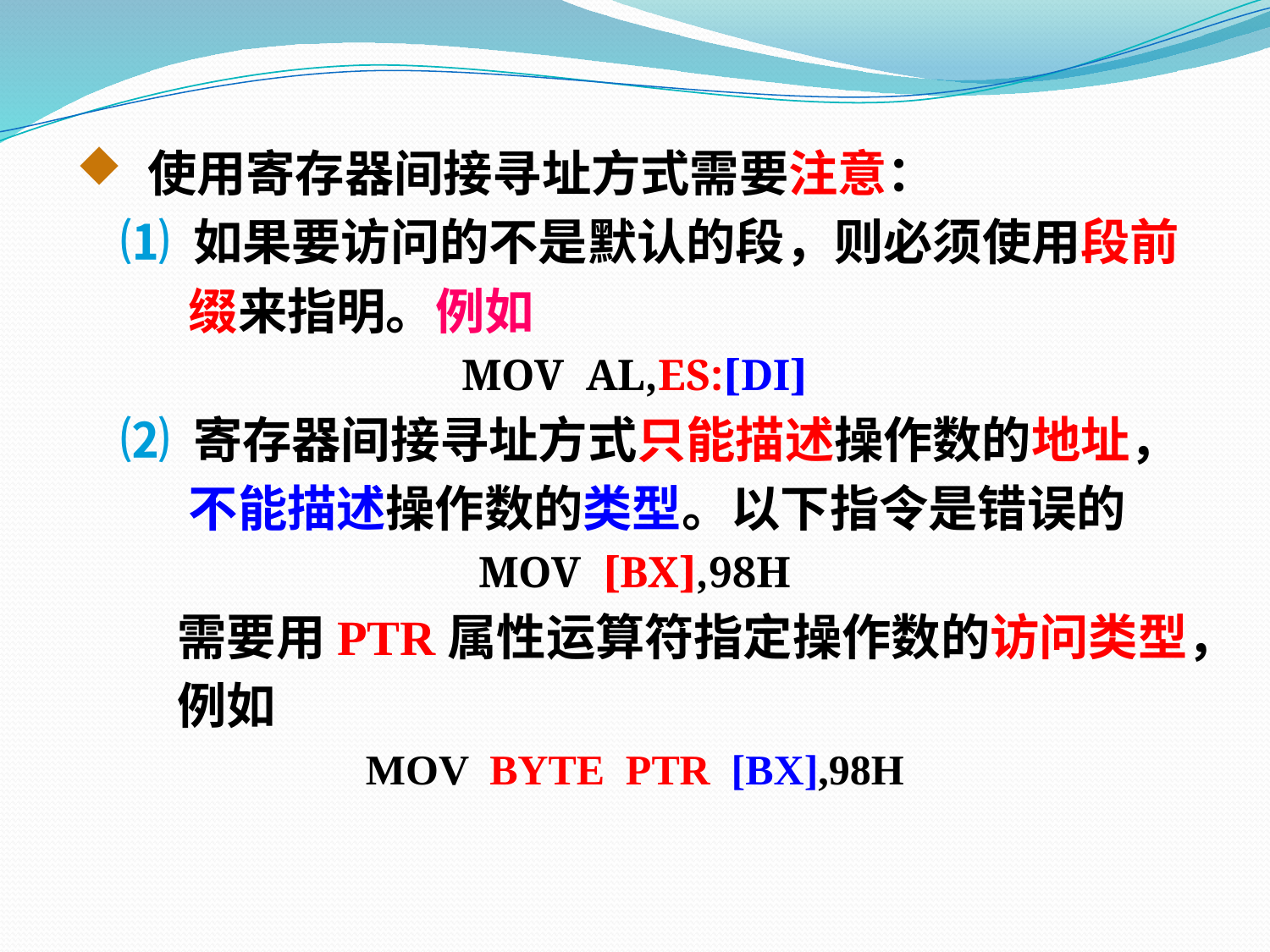

使用寄存器间接寻址方式需要注意：
    ⑴ 如果要访问的不是默认的段，则必须使用段前
         缀来指明。例如
MOV  AL,ES:[DI]
    ⑵ 寄存器间接寻址方式只能描述操作数的地址，
         不能描述操作数的类型。以下指令是错误的
MOV  [BX],98H
        需要用PTR属性运算符指定操作数的访问类型，
        例如
MOV  BYTE  PTR  [BX],98H